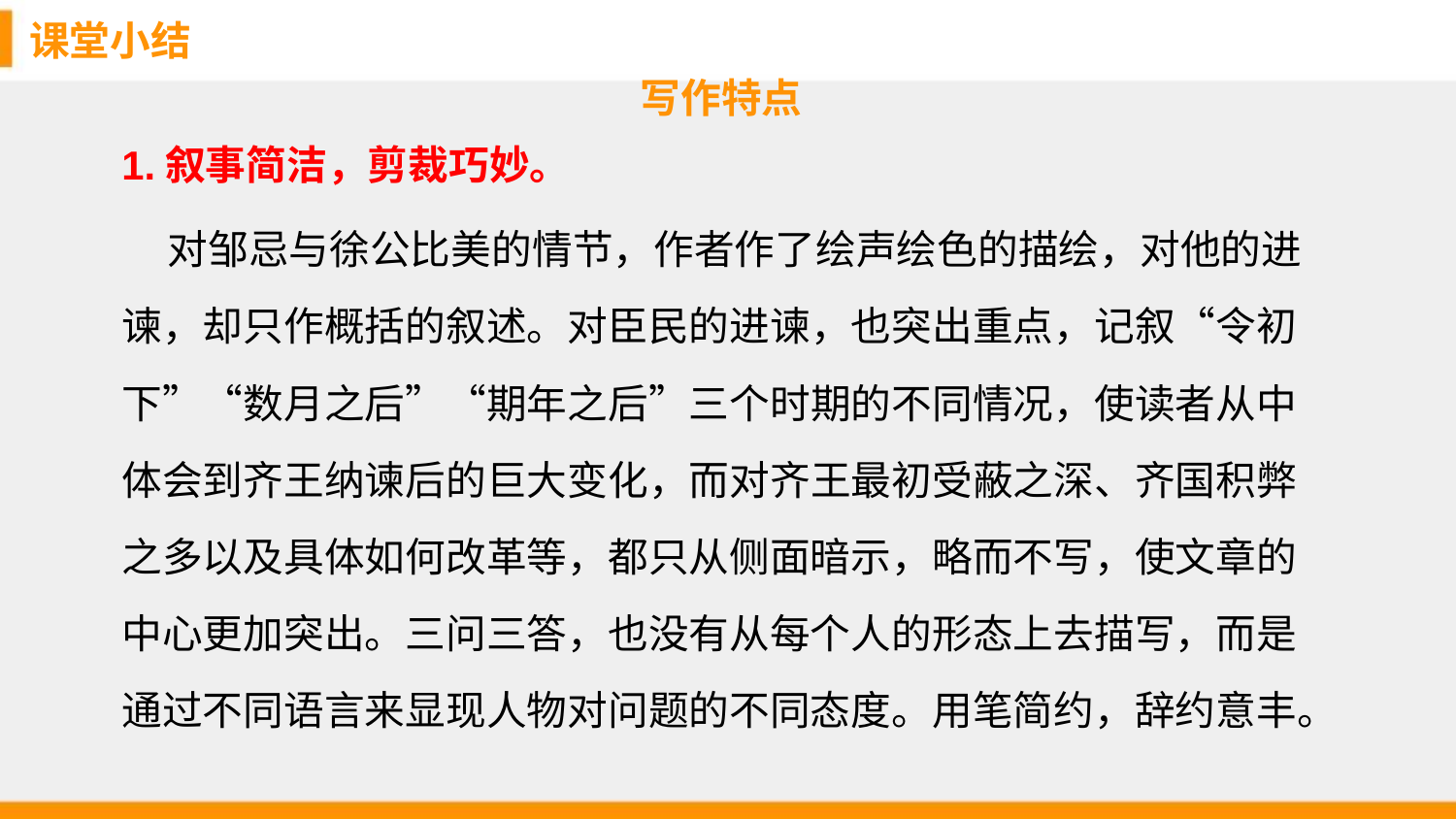

课堂小结
写作特点
1.叙事简洁，剪裁巧妙。
    对邹忌与徐公比美的情节，作者作了绘声绘色的描绘，对他的进谏，却只作概括的叙述。对臣民的进谏，也突出重点，记叙“令初下”“数月之后”“期年之后”三个时期的不同情况，使读者从中体会到齐王纳谏后的巨大变化，而对齐王最初受蔽之深、齐国积弊之多以及具体如何改革等，都只从侧面暗示，略而不写，使文章的中心更加突出。三问三答，也没有从每个人的形态上去描写，而是通过不同语言来显现人物对问题的不同态度。用笔简约，辞约意丰。